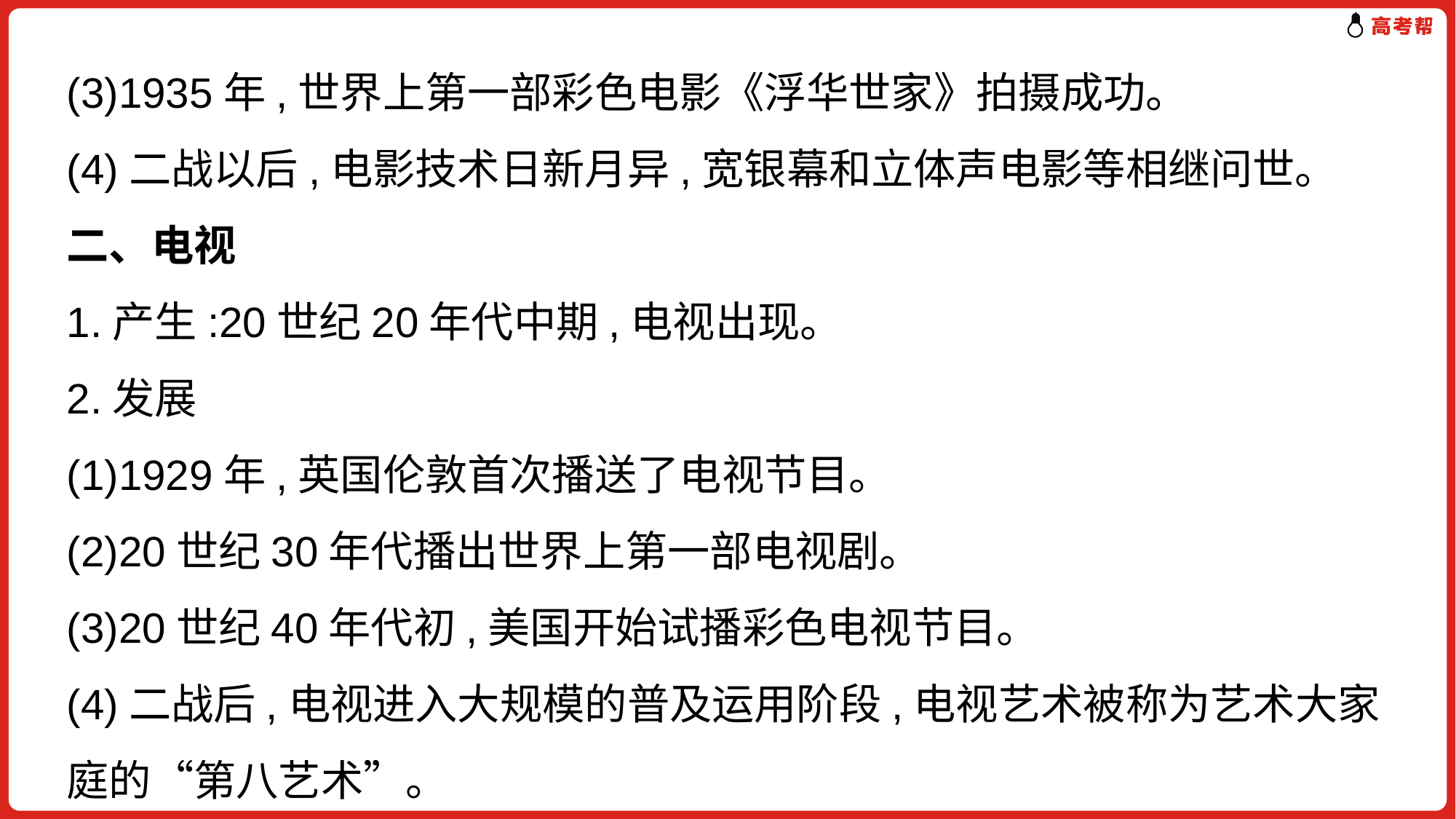

(3)1935年,世界上第一部彩色电影《浮华世家》拍摄成功。
(4)二战以后,电影技术日新月异,宽银幕和立体声电影等相继问世。
二、电视
1.产生:20世纪20年代中期,电视出现。
2.发展
(1)1929年,英国伦敦首次播送了电视节目。
(2)20世纪30年代播出世界上第一部电视剧。
(3)20世纪40年代初,美国开始试播彩色电视节目。
(4)二战后,电视进入大规模的普及运用阶段,电视艺术被称为艺术大家庭的“第八艺术”。